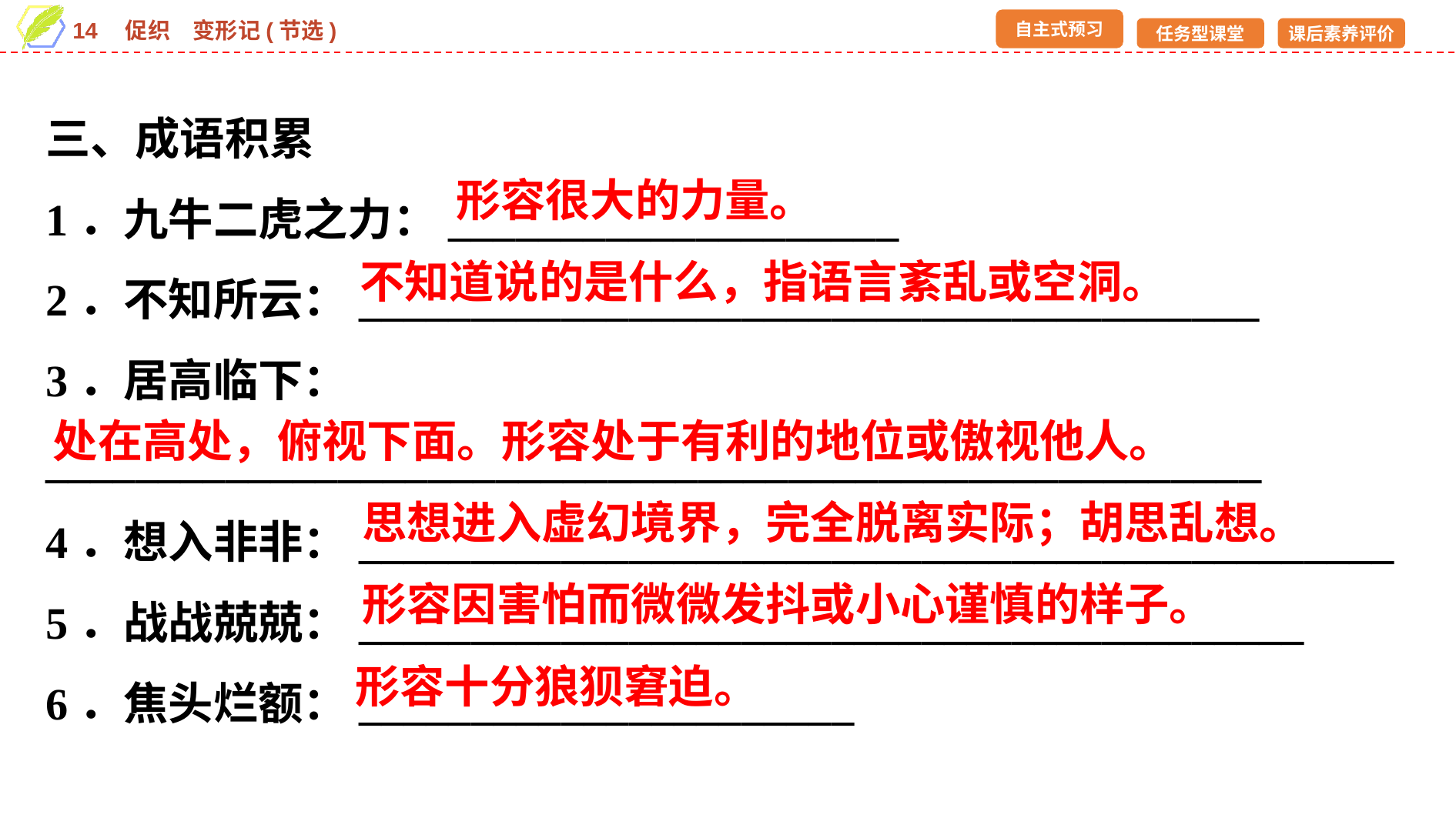

三、成语积累
1．九牛二虎之力：____________________
2．不知所云：________________________________________
3．居高临下：______________________________________________________
4．想入非非：______________________________________________
5．战战兢兢：__________________________________________
6．焦头烂额：______________________
形容很大的力量。
不知道说的是什么，指语言紊乱或空洞。
处在高处，俯视下面。形容处于有利的地位或傲视他人。
思想进入虚幻境界，完全脱离实际；胡思乱想。
形容因害怕而微微发抖或小心谨慎的样子。
形容十分狼狈窘迫。